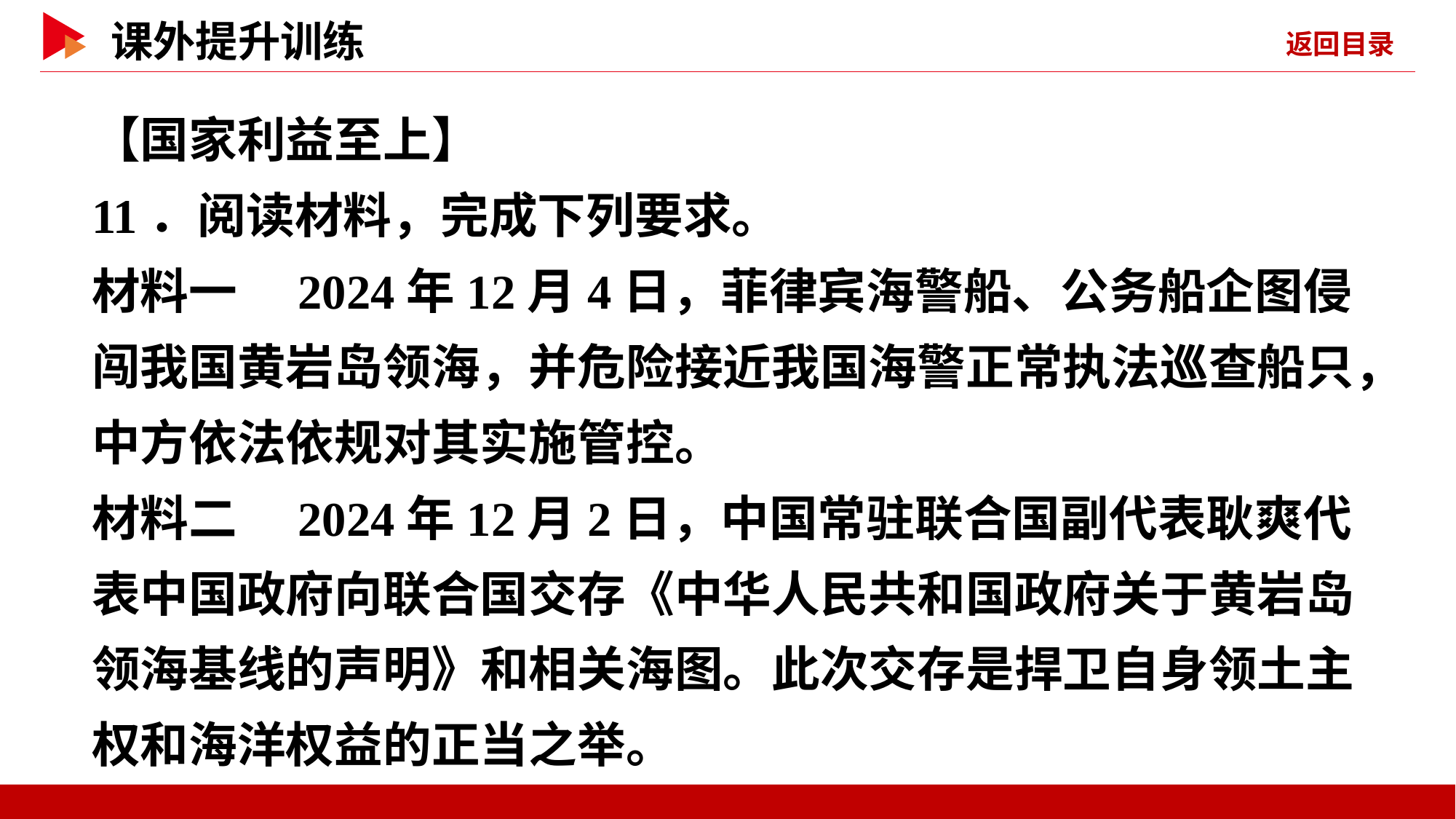

【国家利益至上】
11．阅读材料，完成下列要求。
材料一　2024年12月4日，菲律宾海警船、公务船企图侵闯我国黄岩岛领海，并危险接近我国海警正常执法巡查船只，中方依法依规对其实施管控。
材料二　2024年12月2日，中国常驻联合国副代表耿爽代表中国政府向联合国交存《中华人民共和国政府关于黄岩岛领海基线的声明》和相关海图。此次交存是捍卫自身领土主权和海洋权益的正当之举。